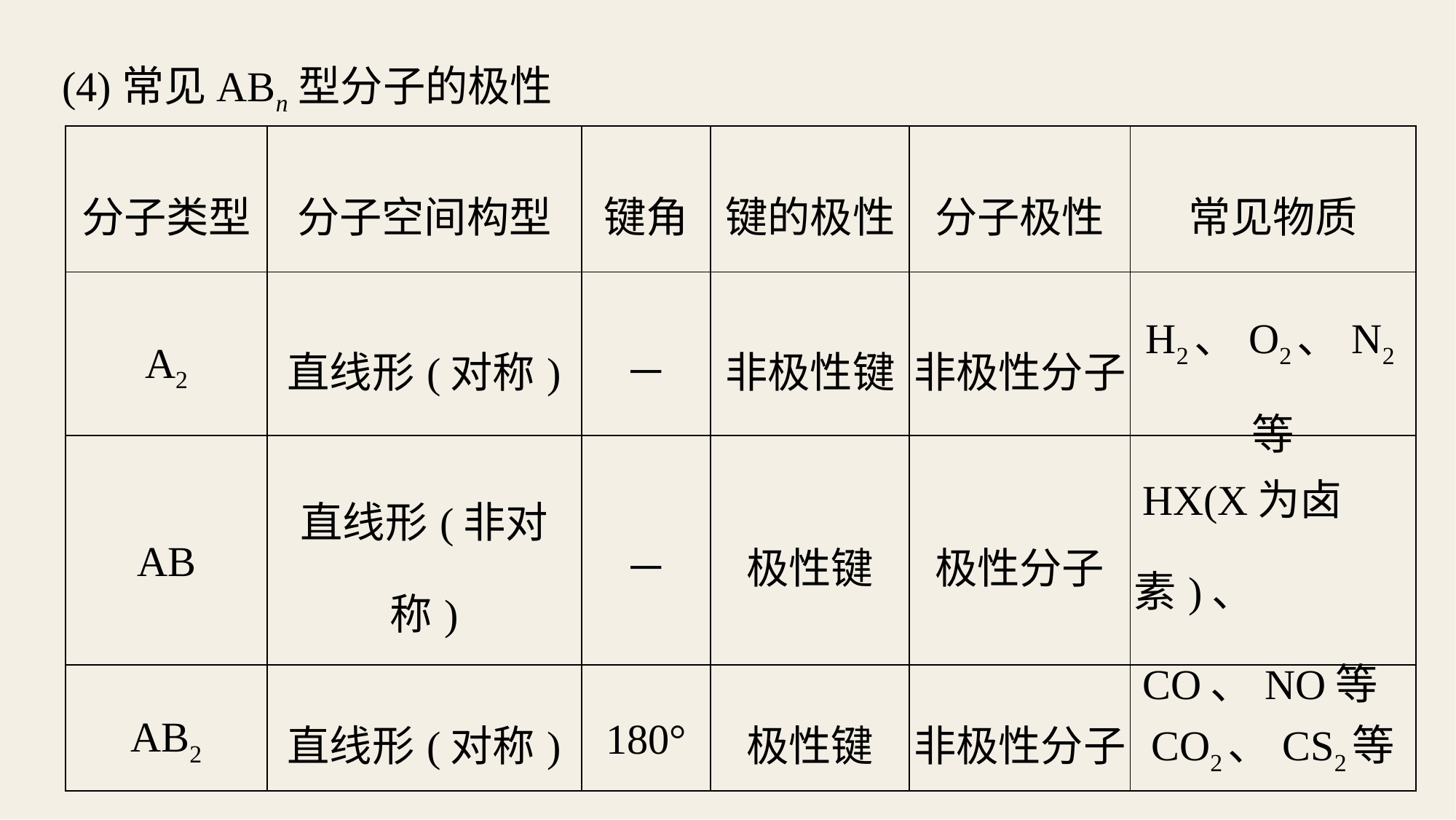

(4)常见ABn型分子的极性
| 分子类型 | 分子空间构型 | 键角 | 键的极性 | 分子极性 | 常见物质 |
| --- | --- | --- | --- | --- | --- |
| A2 | 直线形(对称) | － | 非极性键 | 非极性分子 | H2、O2、N2等 |
| AB | 直线形(非对称) | － | 极性键 | 极性分子 | HX(X为卤素)、 CO、NO等 |
| AB2 | 直线形(对称) | 180° | 极性键 | 非极性分子 | CO2、CS2等 |